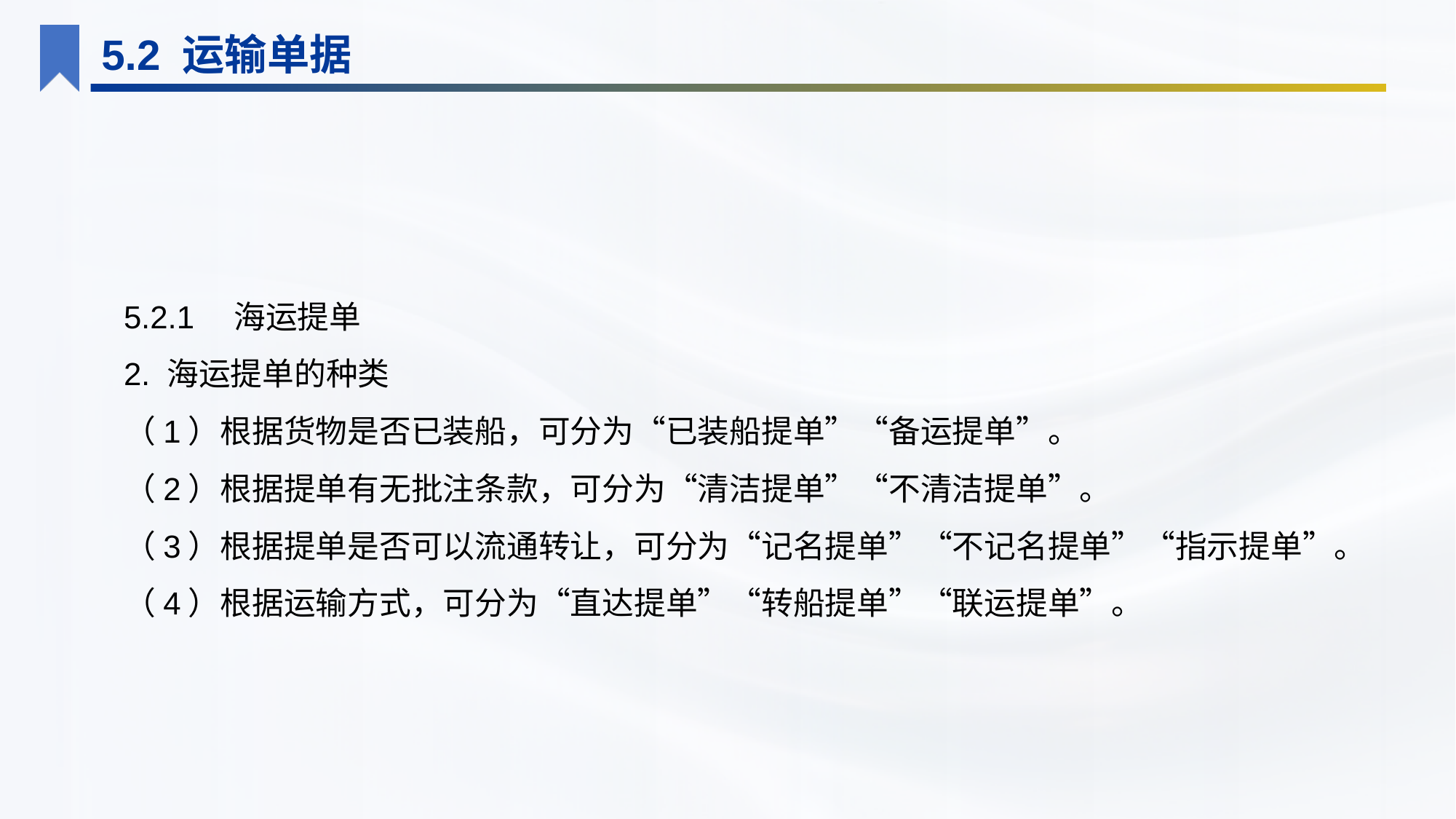

5.2 运输单据
5.2.1　海运提单
2. 海运提单的种类
（1）根据货物是否已装船，可分为“已装船提单”“备运提单”。
（2）根据提单有无批注条款，可分为“清洁提单”“不清洁提单”。
（3）根据提单是否可以流通转让，可分为“记名提单”“不记名提单”“指示提单”。
（4）根据运输方式，可分为“直达提单”“转船提单”“联运提单”。